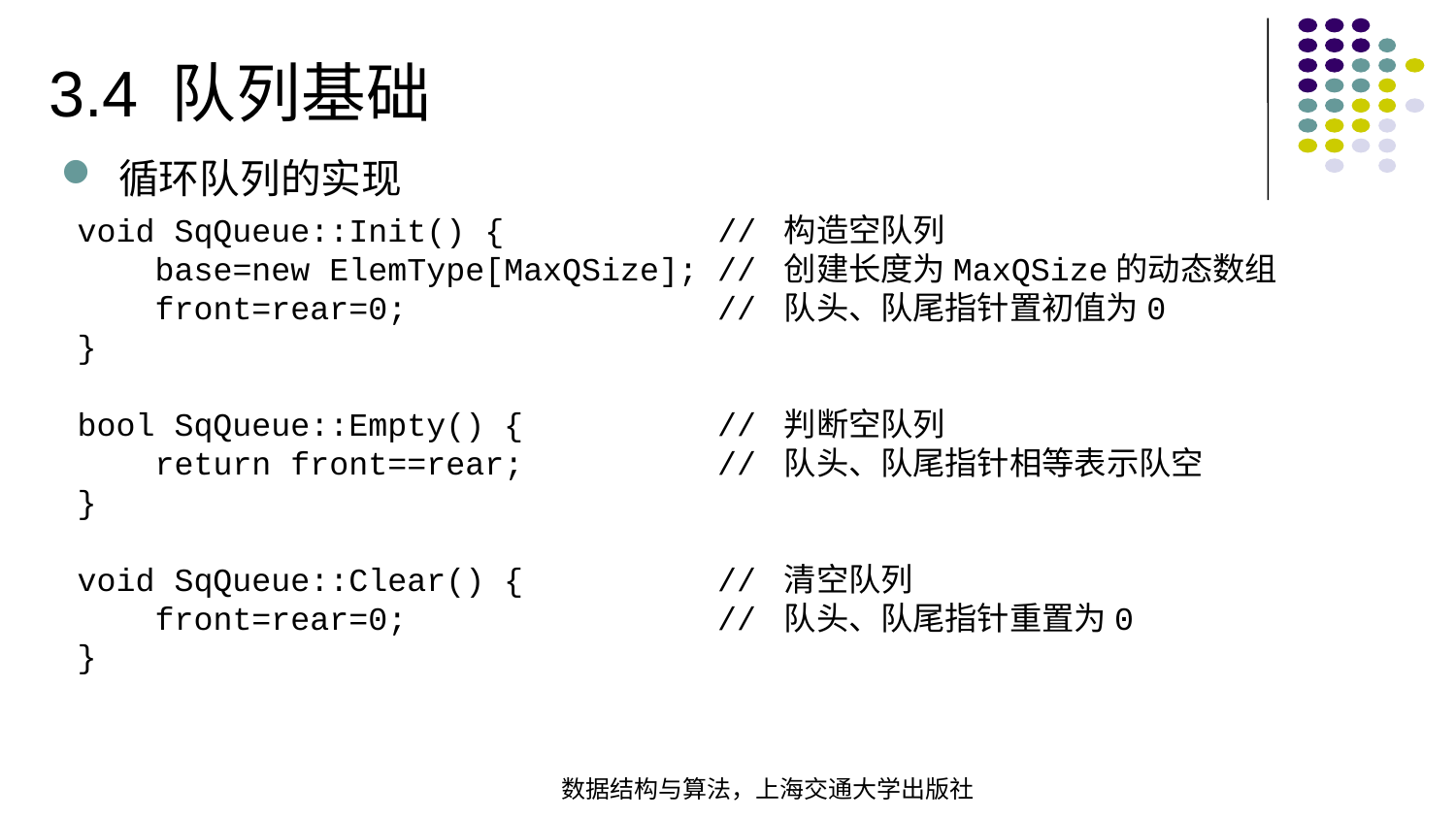

3.4 队列基础
循环队列的实现
void SqQueue::Init() {           // 构造空队列    base=new ElemType[MaxQSize]; // 创建长度为MaxQSize的动态数组     front=rear=0;                // 队头、队尾指针置初值为0}
bool SqQueue::Empty() {          // 判断空队列    return front==rear;          // 队头、队尾指针相等表示队空}
void SqQueue::Clear() {          // 清空队列    front=rear=0;                // 队头、队尾指针重置为0
}